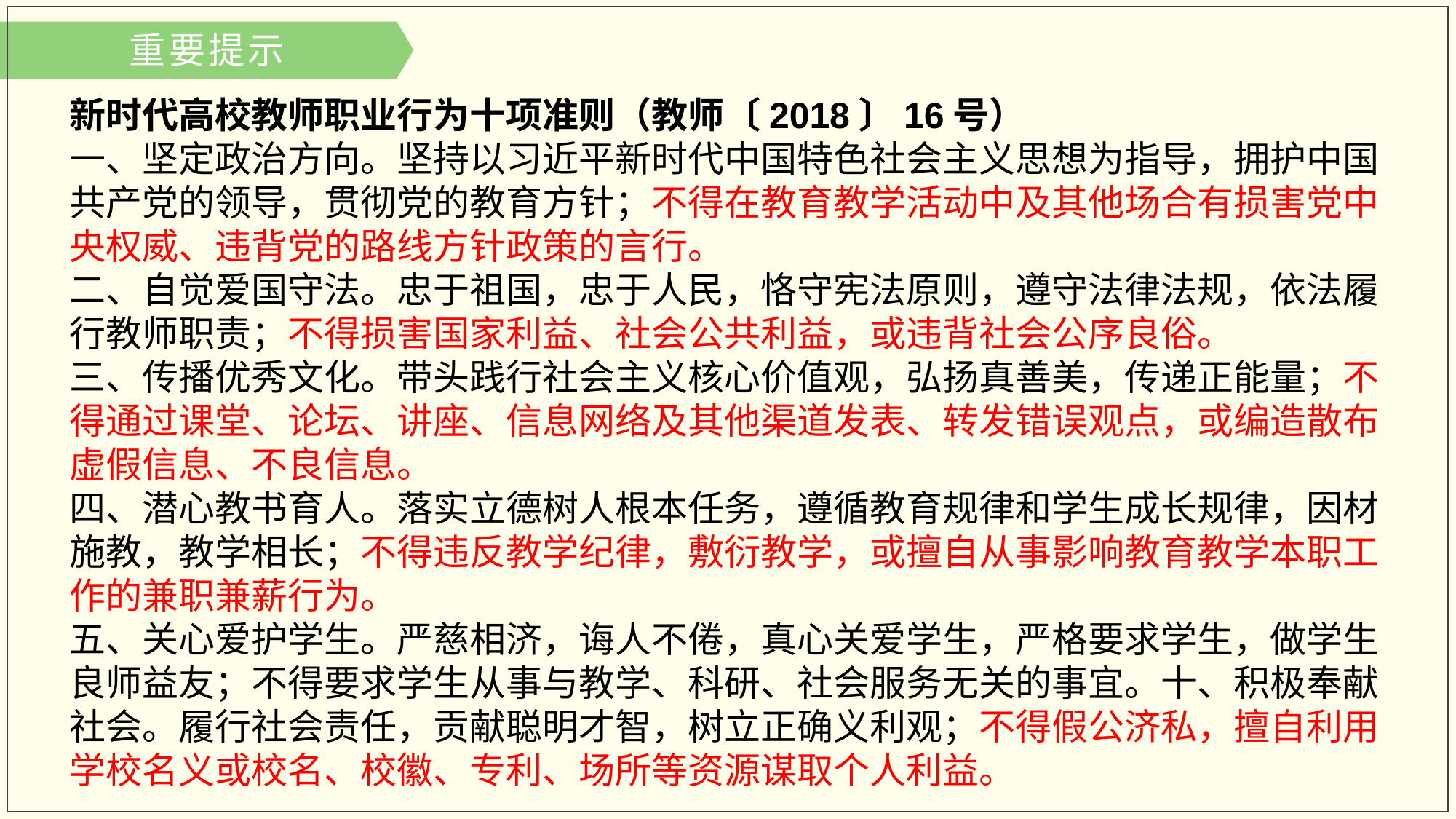

重要提示

新时代高校教师职业行为十项准则（教师〔2018〕16号）
一、坚定政治方向。坚持以习近平新时代中国特色社会主义思想为指导，拥护中国共产党的领导，贯彻党的教育方针；不得在教育教学活动中及其他场合有损害党中央权威、违背党的路线方针政策的言行。
二、自觉爱国守法。忠于祖国，忠于人民，恪守宪法原则，遵守法律法规，依法履行教师职责；不得损害国家利益、社会公共利益，或违背社会公序良俗。
三、传播优秀文化。带头践行社会主义核心价值观，弘扬真善美，传递正能量；不得通过课堂、论坛、讲座、信息网络及其他渠道发表、转发错误观点，或编造散布虚假信息、不良信息。
四、潜心教书育人。落实立德树人根本任务，遵循教育规律和学生成长规律，因材施教，教学相长；不得违反教学纪律，敷衍教学，或擅自从事影响教育教学本职工作的兼职兼薪行为。
五、关心爱护学生。严慈相济，诲人不倦，真心关爱学生，严格要求学生，做学生良师益友；不得要求学生从事与教学、科研、社会服务无关的事宜。十、积极奉献社会。履行社会责任，贡献聪明才智，树立正确义利观；不得假公济私，擅自利用学校名义或校名、校徽、专利、场所等资源谋取个人利益。